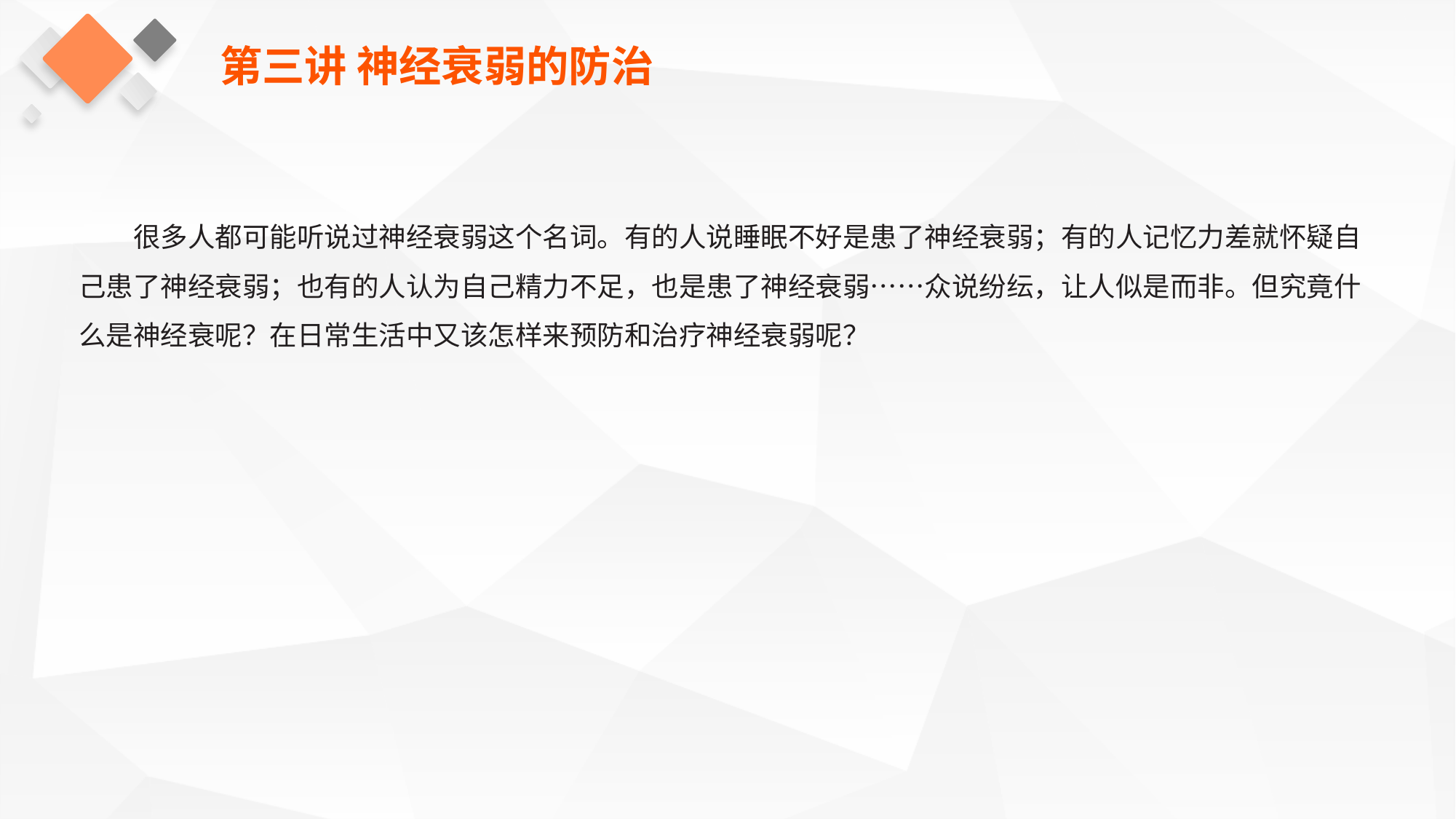

第三讲 神经衰弱的防治

很多人都可能听说过神经衰弱这个名词。有的人说睡眠不好是患了神经衰弱；有的人记忆力差就怀疑自己患了神经衰弱；也有的人认为自己精力不足，也是患了神经衰弱……众说纷纭，让人似是而非。但究竟什么是神经衰呢？在日常生活中又该怎样来预防和治疗神经衰弱呢？